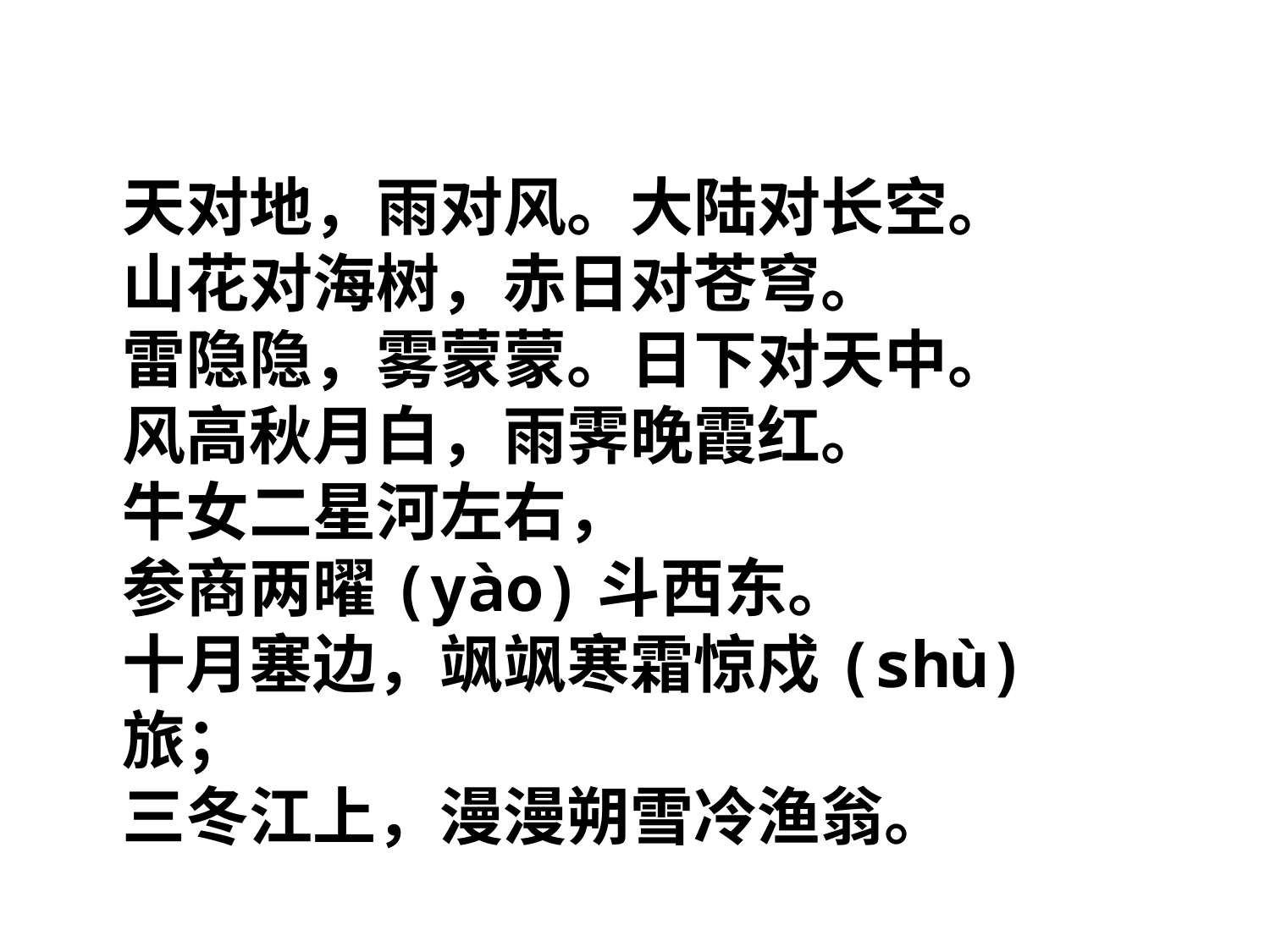

天对地，雨对风。大陆对长空。
山花对海树，赤日对苍穹。
雷隐隐，雾蒙蒙。日下对天中。
风高秋月白，雨霁晚霞红。
牛女二星河左右，
参商两曜(yào)斗西东。
十月塞边，飒飒寒霜惊戍(shù)旅；
三冬江上，漫漫朔雪冷渔翁。